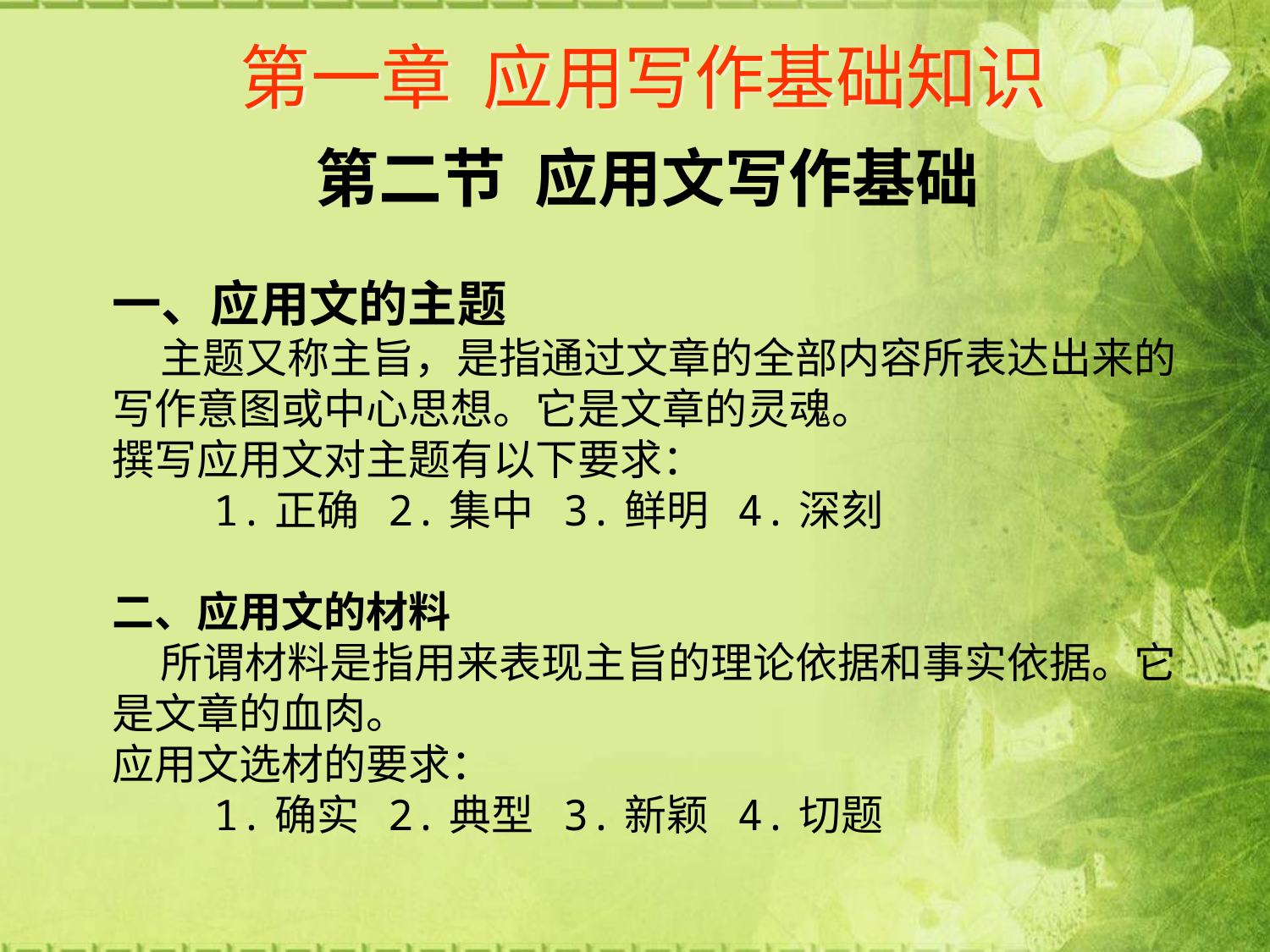

# 第一章  应用写作基础知识
第二节  应用文写作基础
一、应用文的主题
    主题又称主旨，是指通过文章的全部内容所表达出来的写作意图或中心思想。它是文章的灵魂。
撰写应用文对主题有以下要求：
    1.正确  2.集中  3.鲜明  4.深刻

二、应用文的材料
    所谓材料是指用来表现主旨的理论依据和事实依据。它是文章的血肉。
应用文选材的要求：
    1.确实  2.典型  3.新颖  4.切题